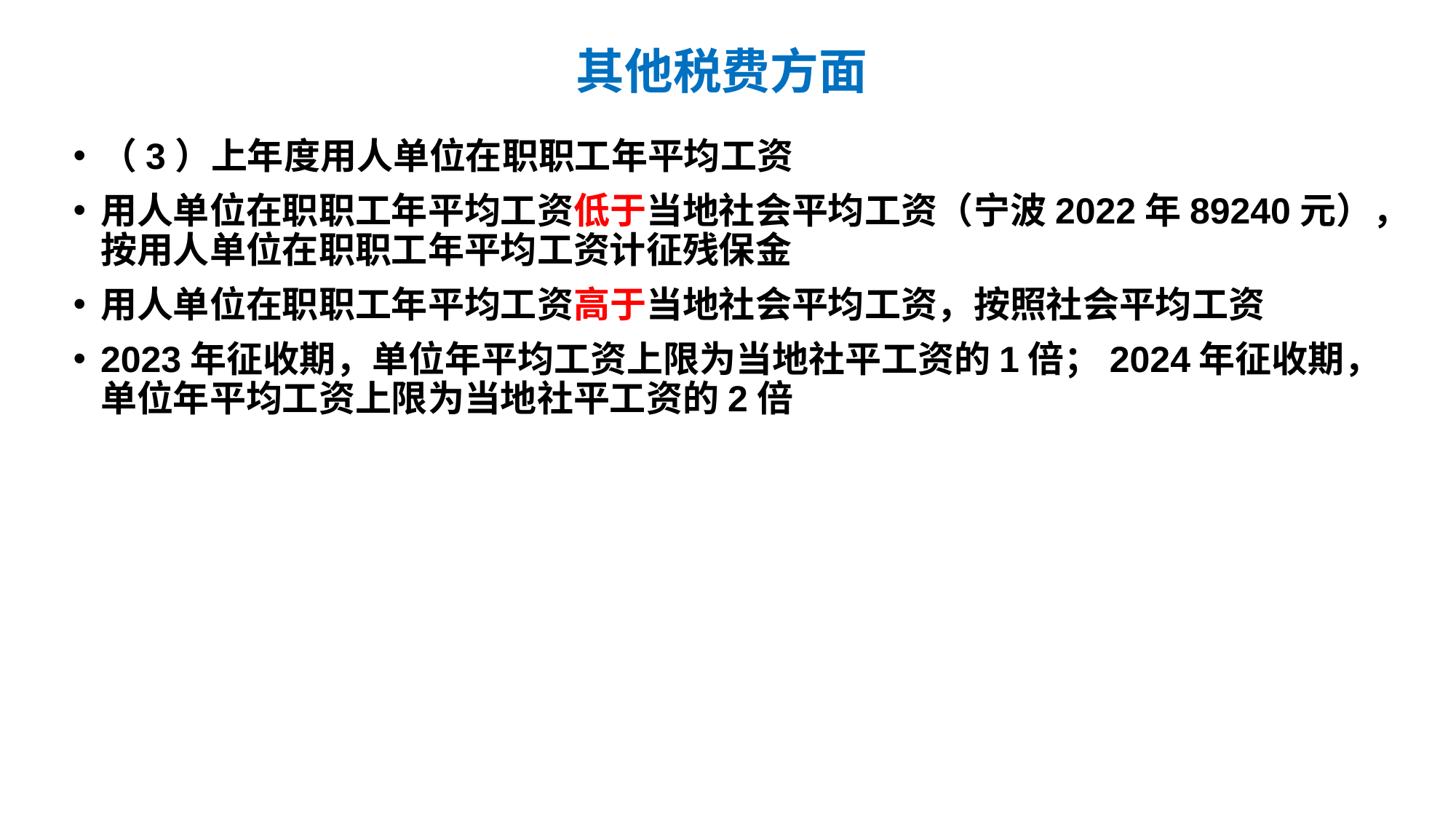

# 其他税费方面
（3）上年度用人单位在职职工年平均工资
用人单位在职职工年平均工资低于当地社会平均工资（宁波2022年89240元），按用人单位在职职工年平均工资计征残保金
用人单位在职职工年平均工资高于当地社会平均工资，按照社会平均工资
2023年征收期，单位年平均工资上限为当地社平工资的1倍；2024年征收期，单位年平均工资上限为当地社平工资的2倍